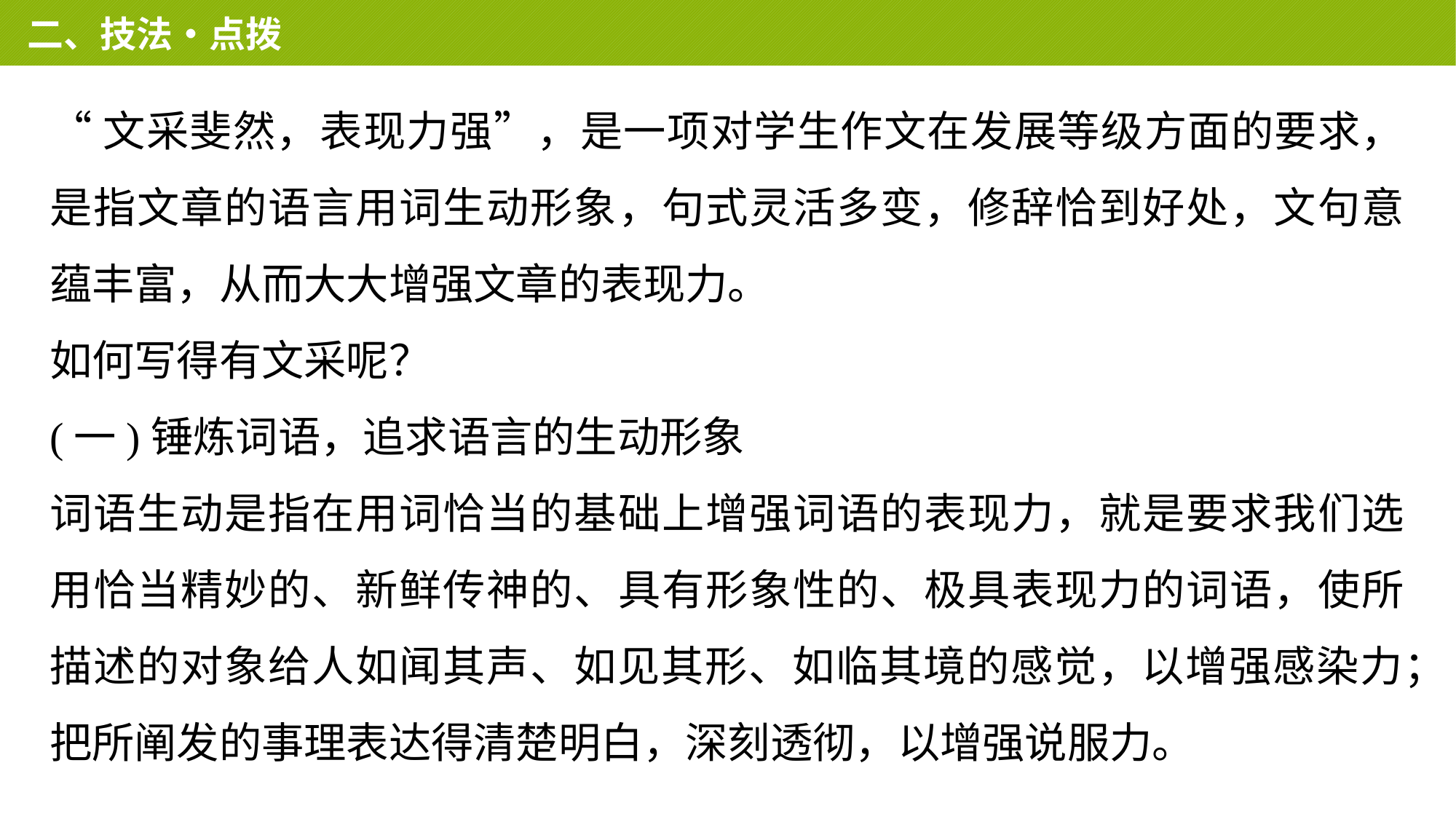

二、技法•点拨
“文采斐然，表现力强”，是一项对学生作文在发展等级方面的要求，是指文章的语言用词生动形象，句式灵活多变，修辞恰到好处，文句意蕴丰富，从而大大增强文章的表现力。
如何写得有文采呢？
(一)锤炼词语，追求语言的生动形象
词语生动是指在用词恰当的基础上增强词语的表现力，就是要求我们选用恰当精妙的、新鲜传神的、具有形象性的、极具表现力的词语，使所描述的对象给人如闻其声、如见其形、如临其境的感觉，以增强感染力；把所阐发的事理表达得清楚明白，深刻透彻，以增强说服力。